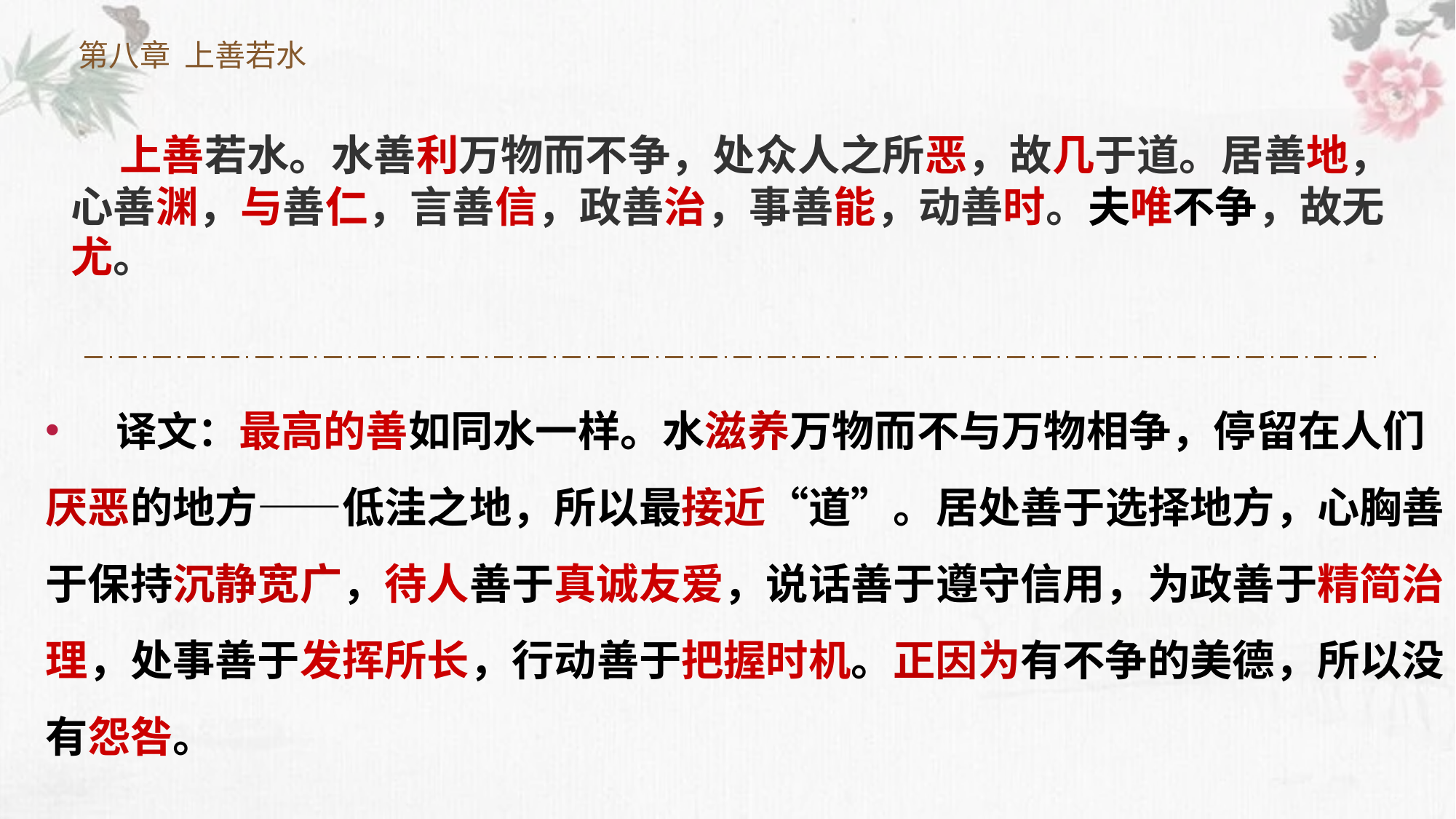

# 第八章  上善若水
    上善若水。水善利万物而不争，处众人之所恶，故几于道。居善地，心善渊，与善仁，言善信，政善治，事善能，动善时。夫唯不争，故无尤。
     译文：最高的善如同水一样。水滋养万物而不与万物相争，停留在人们厌恶的地方——低洼之地，所以最接近“道”。居处善于选择地方，心胸善于保持沉静宽广，待人善于真诚友爱，说话善于遵守信用，为政善于精简治理，处事善于发挥所长，行动善于把握时机。正因为有不争的美德，所以没有怨咎。